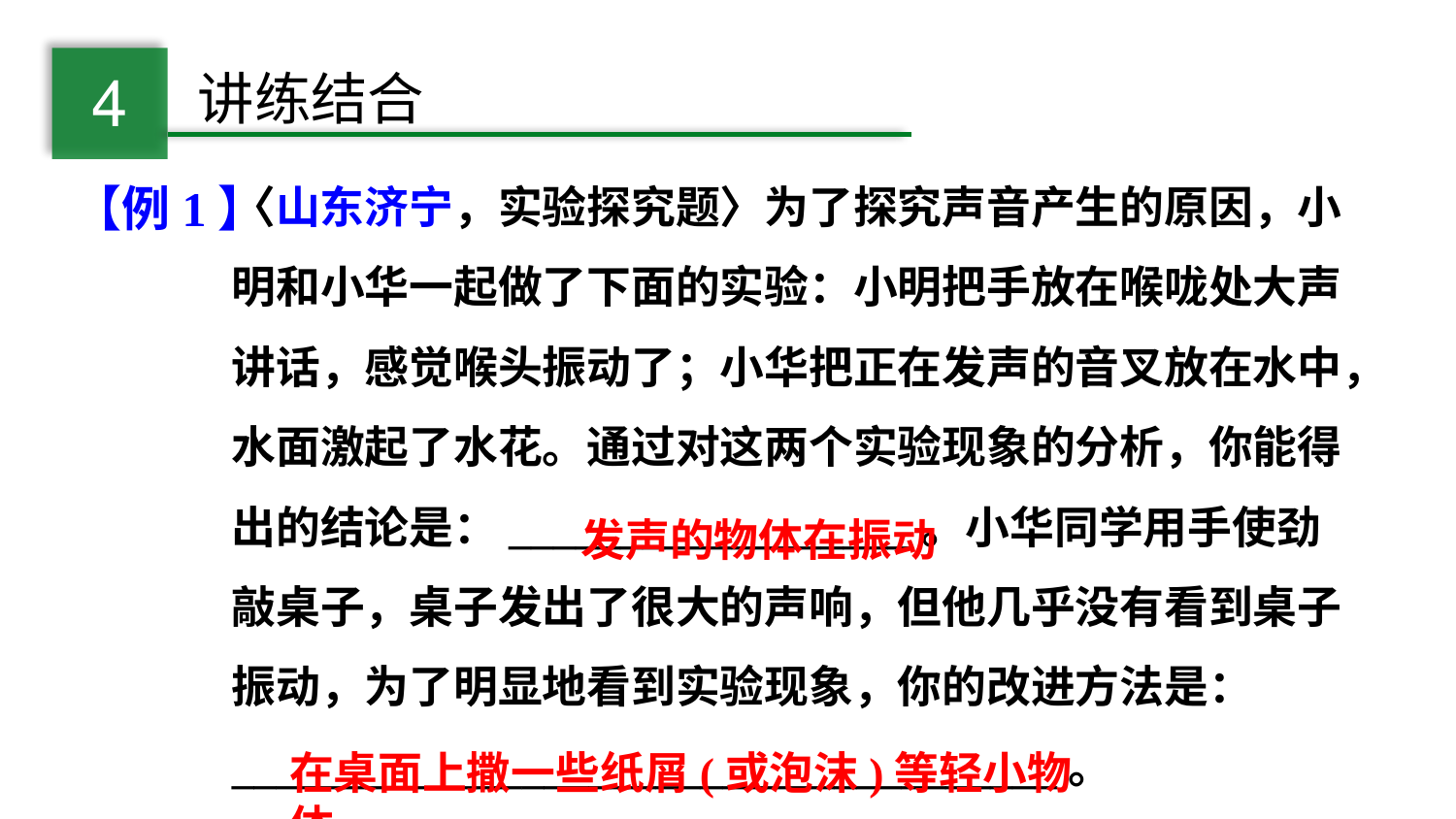

〈山东济宁，实验探究题〉为了探究声音产生的原因，小明和小华一起做了下面的实验：小明把手放在喉咙处大声讲话，感觉喉头振动了；小华把正在发声的音叉放在水中，水面激起了水花。通过对这两个实验现象的分析，你能得出的结论是：__________________。小华同学用手使劲敲桌子，桌子发出了很大的声响，但他几乎没有看到桌子振动，为了明显地看到实验现象，你的改进方法是：_____________________________________。
【例1】
发声的物体在振动
在桌面上撒一些纸屑(或泡沫)等轻小物体